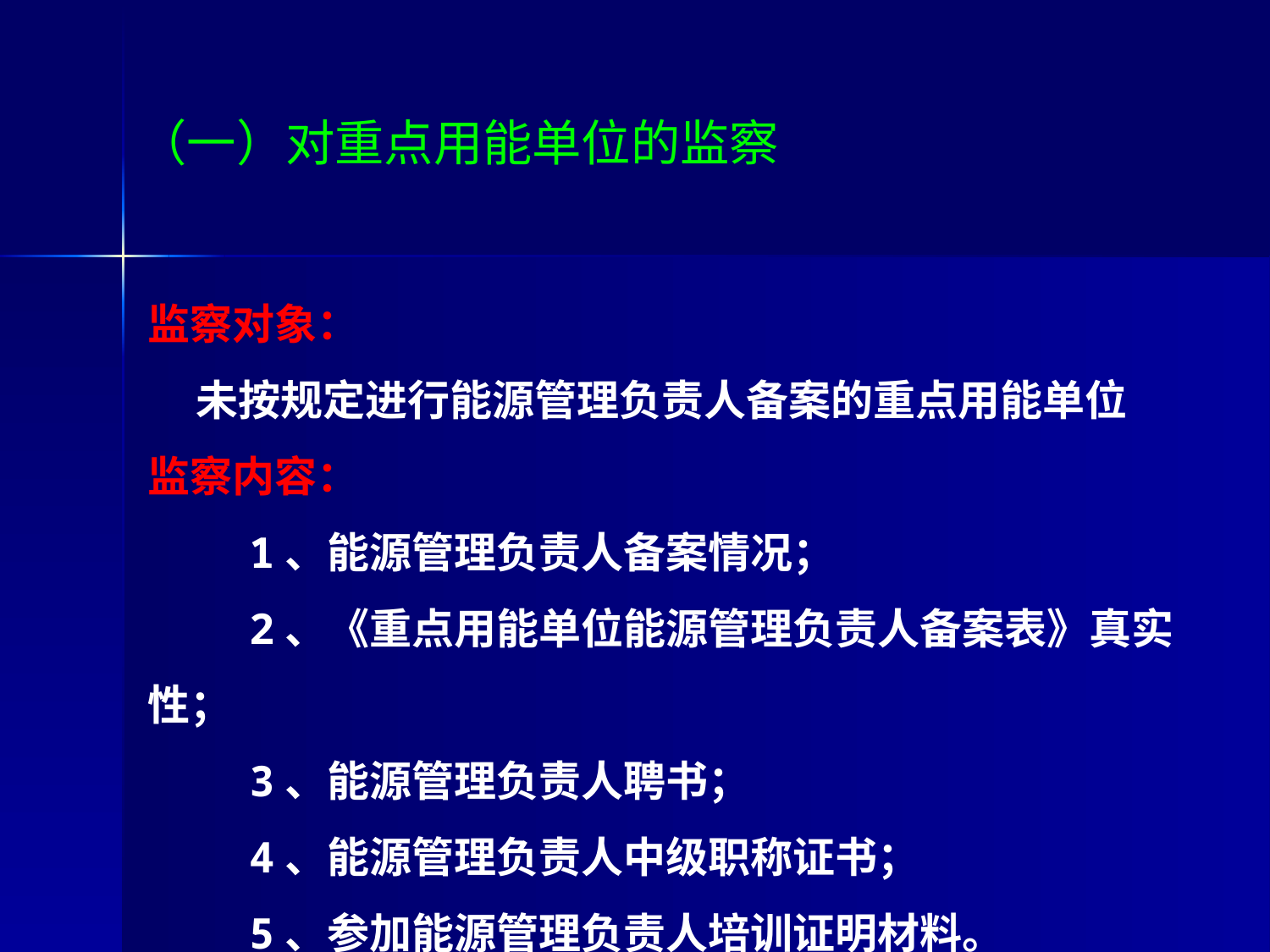

# （一）对重点用能单位的监察
监察对象：
    未按规定进行能源管理负责人备案的重点用能单位
监察内容：
    1、能源管理负责人备案情况；
    2、《重点用能单位能源管理负责人备案表》真实性；
    3、能源管理负责人聘书；
    4、能源管理负责人中级职称证书；
    5、参加能源管理负责人培训证明材料。